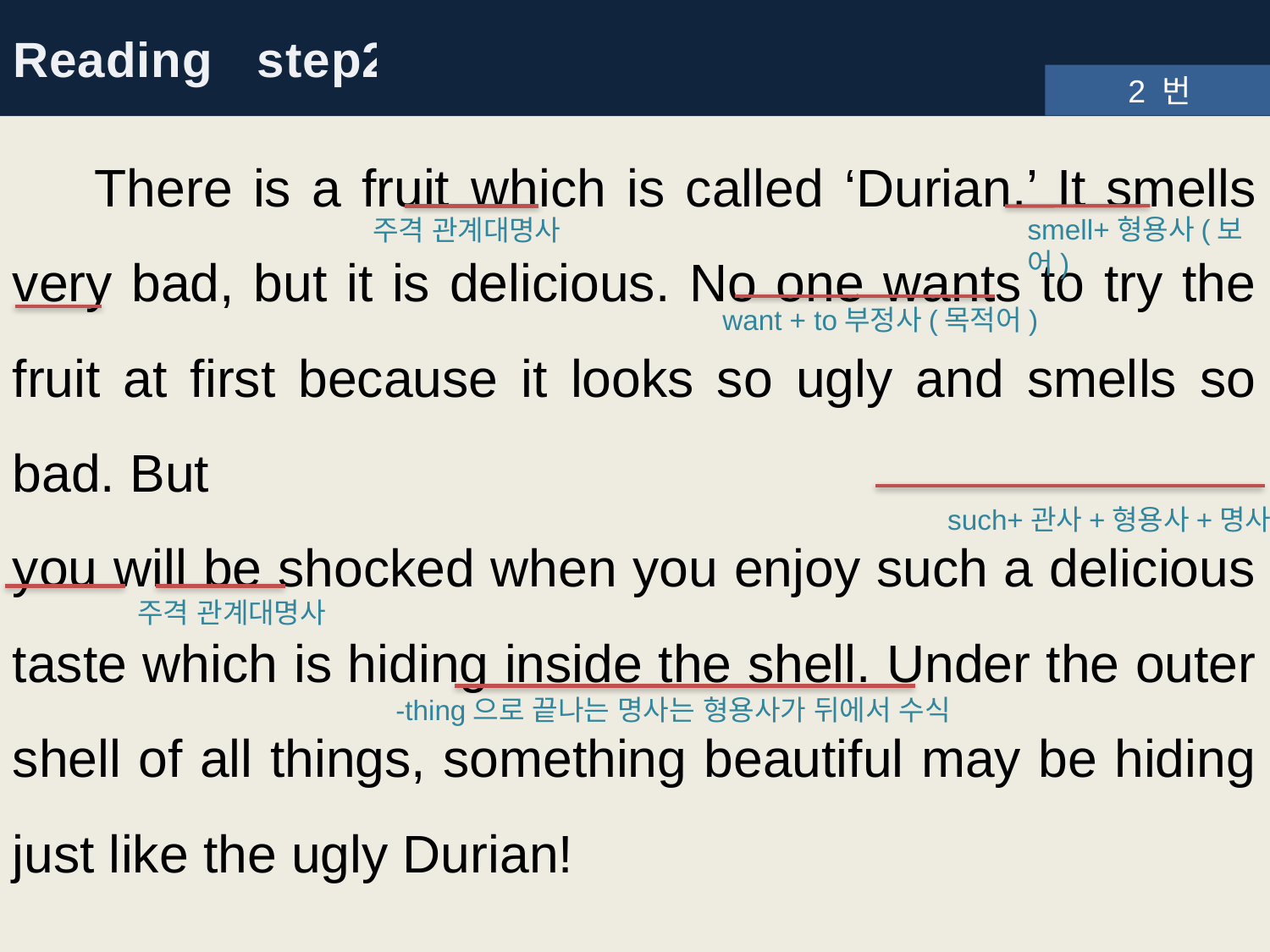

Reading   step2
2 번
    There is a fruit which is called ‘Durian.’ It smells very bad, but it is delicious. No one wants to try the fruit at first because it looks so ugly and smells so bad. But
you will be shocked when you enjoy such a delicious taste which is hiding inside the shell. Under the outer shell of all things, something beautiful may be hiding just like the ugly Durian!
smell+형용사(보어)
주격 관계대명사
want + to부정사(목적어)
such+관사+형용사+명사
주격 관계대명사
-thing으로 끝나는 명사는 형용사가 뒤에서 수식